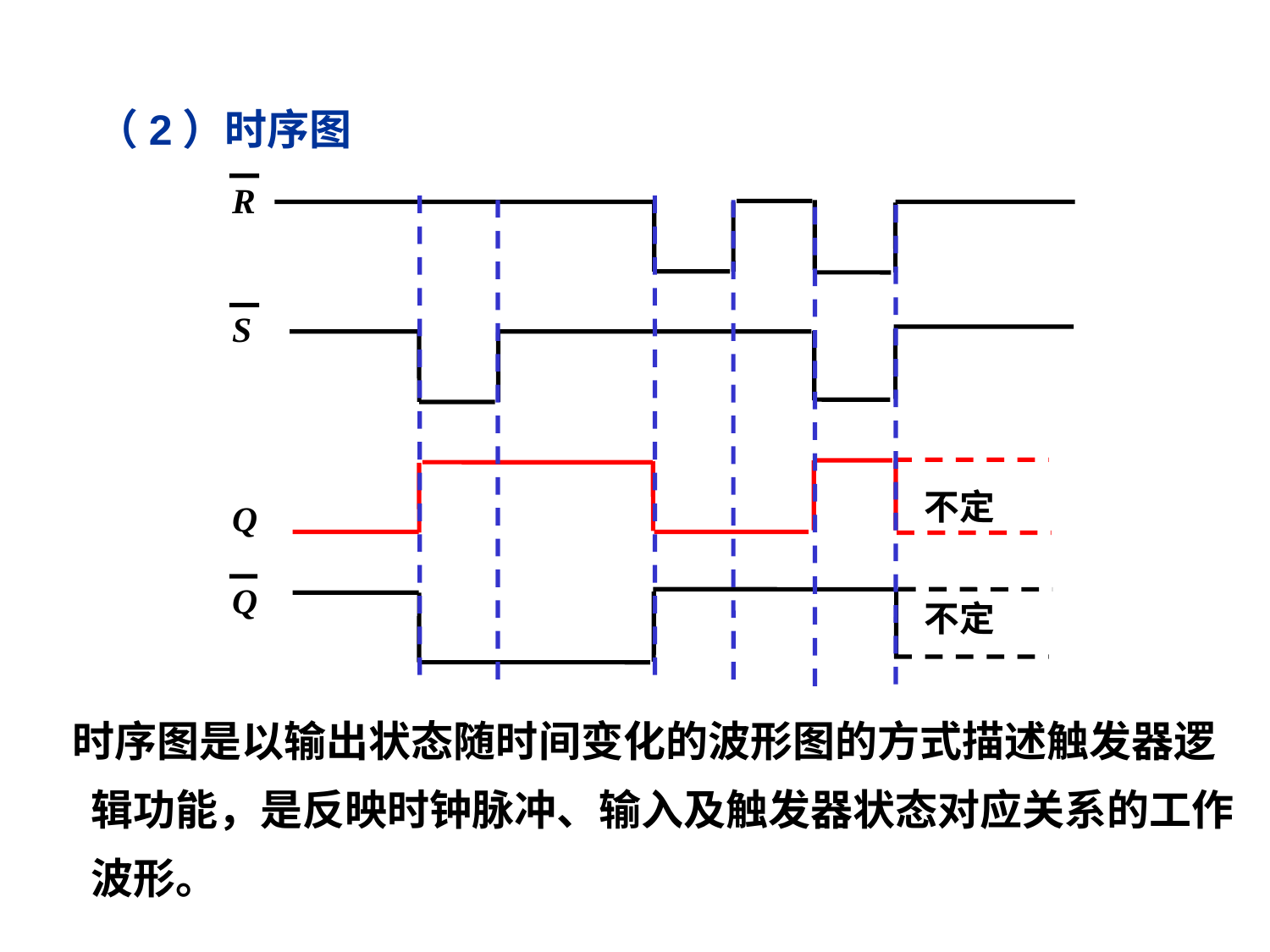

（2）时序图

R

S

不定
Q

Q

不定

  时序图是以输出状态随时间变化的波形图的方式描述触发器逻辑功能，是反映时钟脉冲、输入及触发器状态对应关系的工作波形。